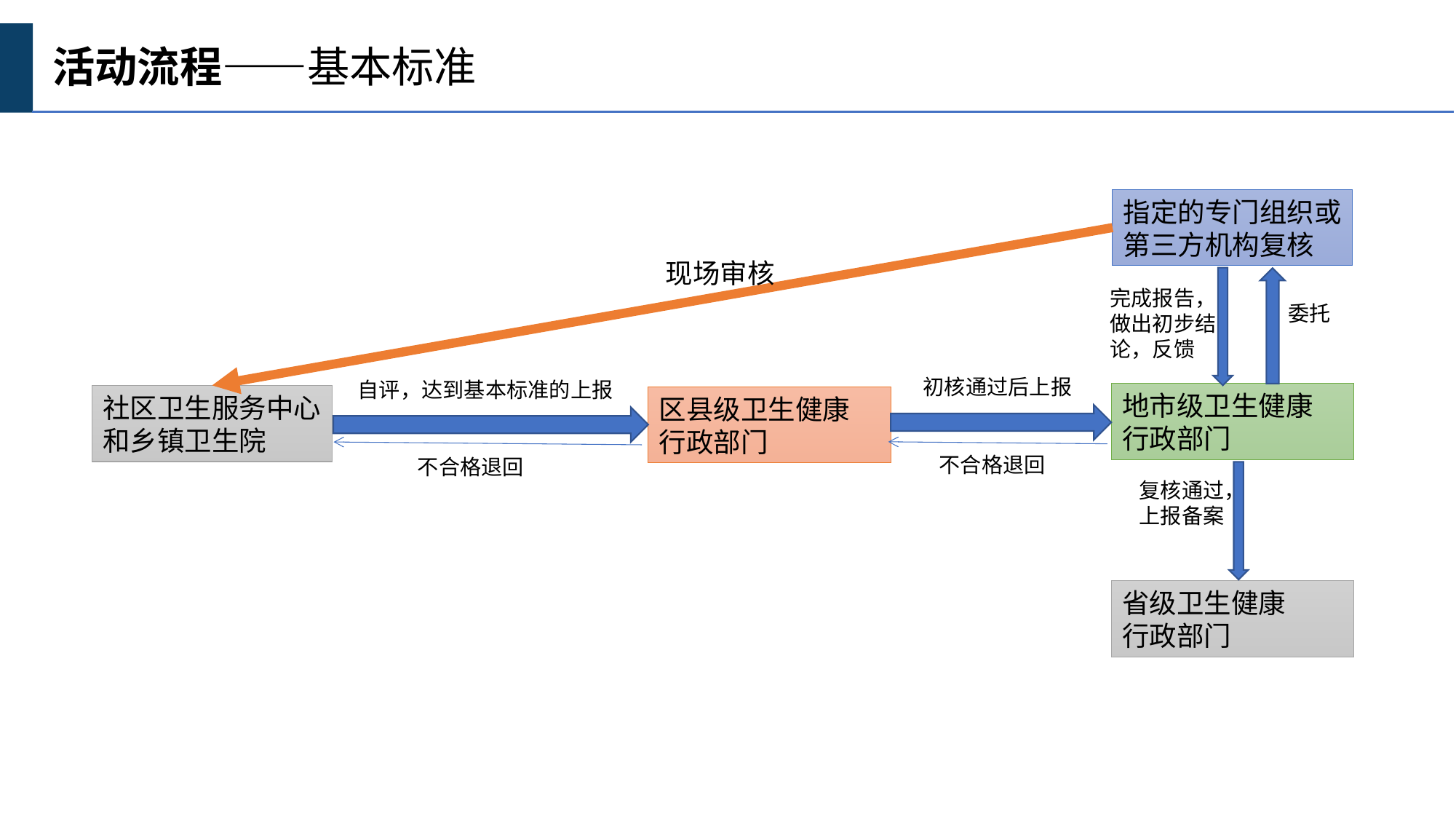

活动流程——基本标准

指定的专门组织或
第三方机构复核
现场审核

完成报告，做出初步结论，反馈
委托
初核通过后上报
自评，达到基本标准的上报
地市级卫生健康
行政部门
社区卫生服务中心
和乡镇卫生院
区县级卫生健康
行政部门

不合格退回
不合格退回

复核通过，
上报备案
省级卫生健康
行政部门